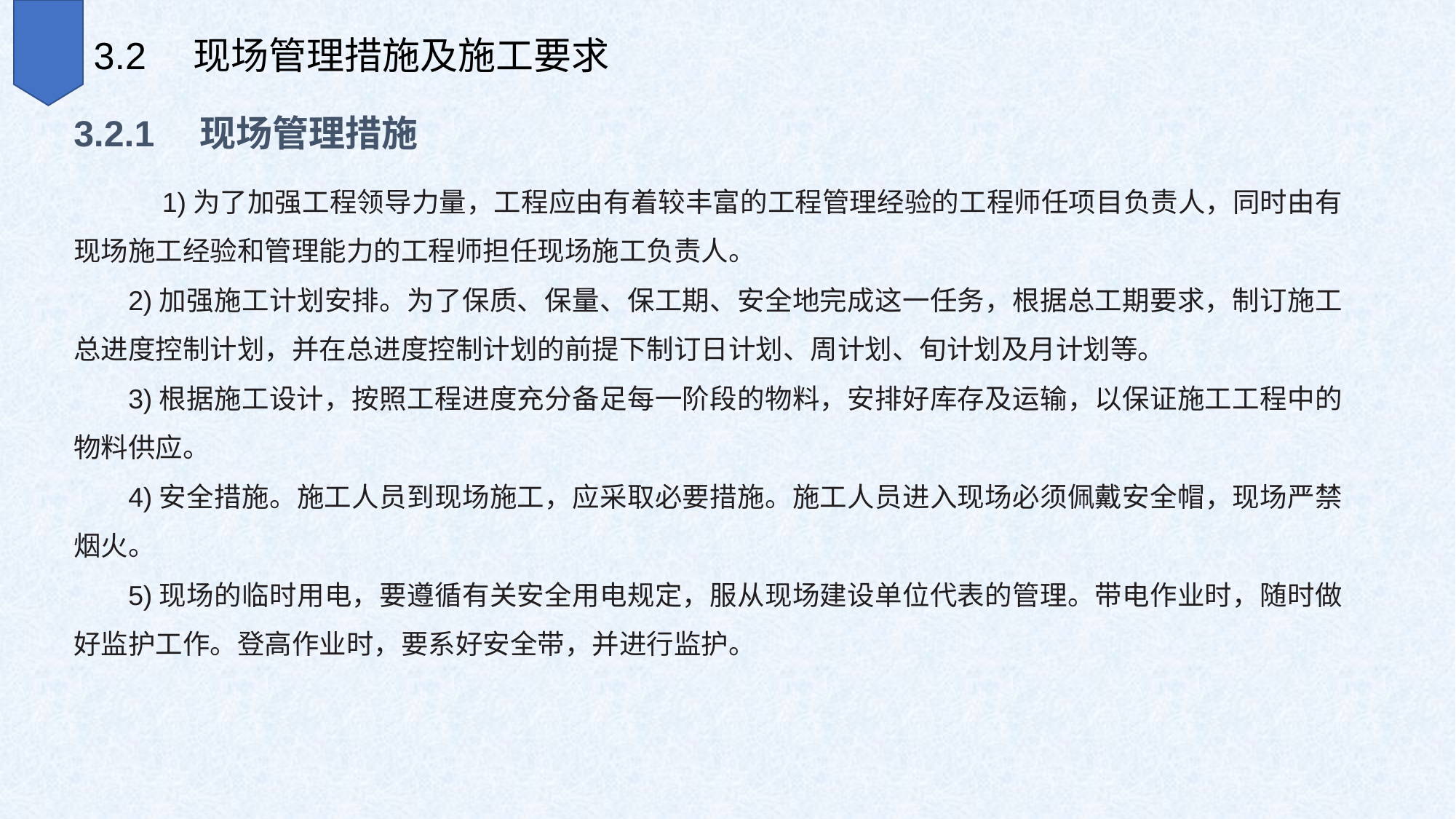

3.2　现场管理措施及施工要求
3.2.1　现场管理措施
　1)为了加强工程领导力量，工程应由有着较丰富的工程管理经验的工程师任项目负责人，同时由有现场施工经验和管理能力的工程师担任现场施工负责人。
2)加强施工计划安排。为了保质、保量、保工期、安全地完成这一任务，根据总工期要求，制订施工总进度控制计划，并在总进度控制计划的前提下制订日计划、周计划、旬计划及月计划等。
3)根据施工设计，按照工程进度充分备足每一阶段的物料，安排好库存及运输，以保证施工工程中的物料供应。
4)安全措施。施工人员到现场施工，应采取必要措施。施工人员进入现场必须佩戴安全帽，现场严禁烟火。
5)现场的临时用电，要遵循有关安全用电规定，服从现场建设单位代表的管理。带电作业时，随时做好监护工作。登高作业时，要系好安全带，并进行监护。